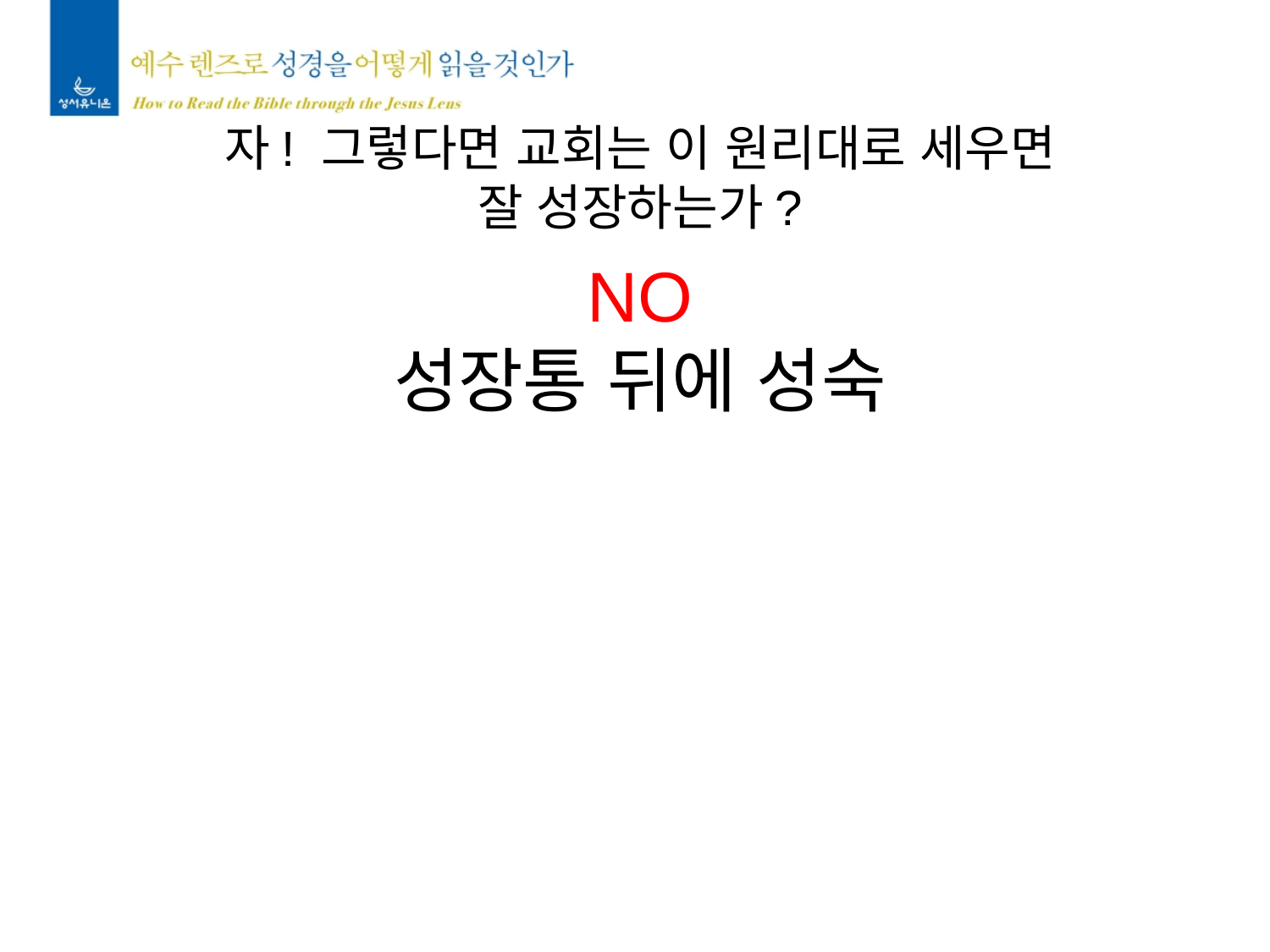

자! 그렇다면 교회는 이 원리대로 세우면
잘 성장하는가?
NO
성장통 뒤에 성숙